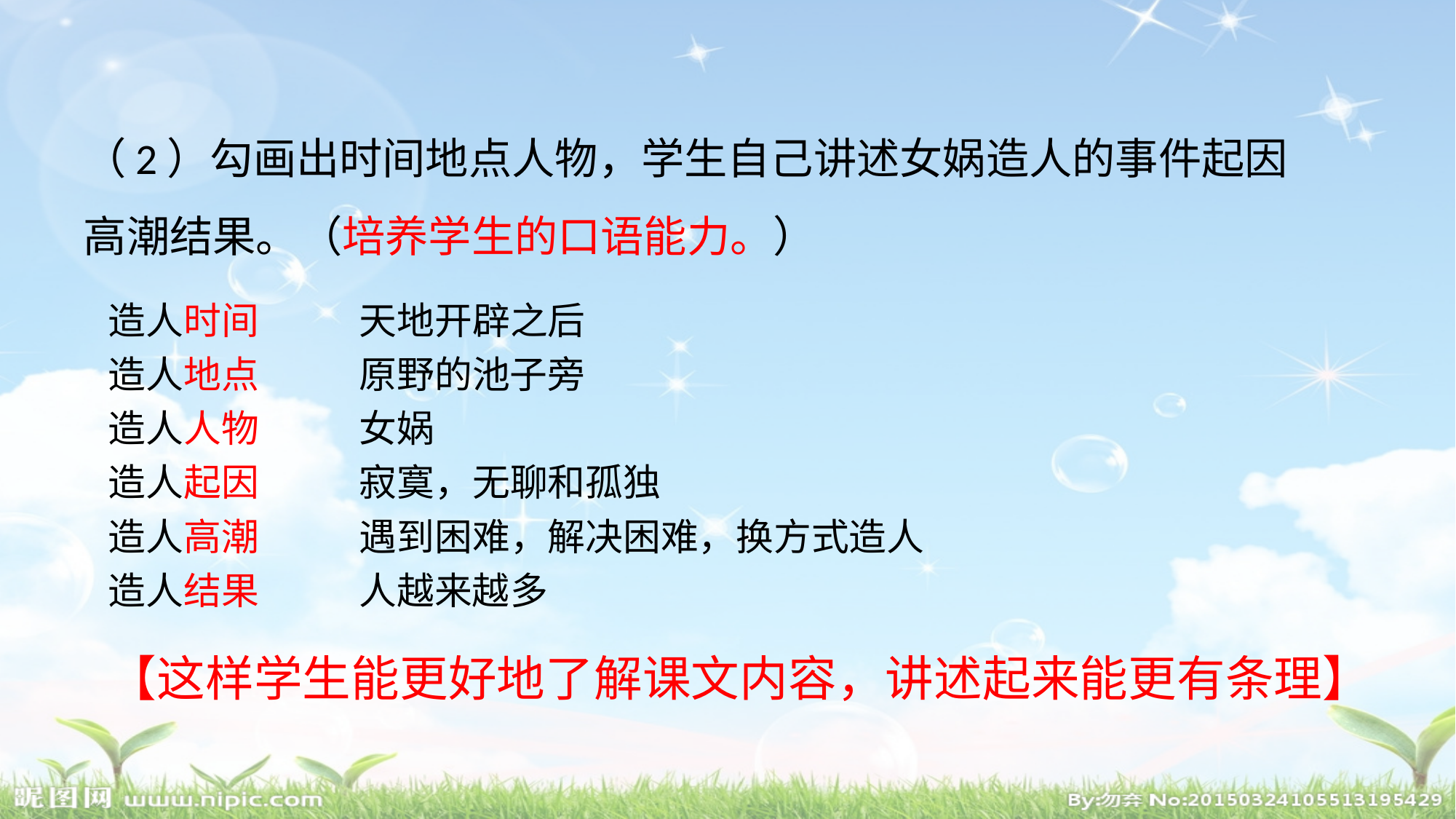

（2）勾画出时间地点人物，学生自己讲述女娲造人的事件起因高潮结果。（培养学生的口语能力。）
  造人时间            天地开辟之后
  造人地点            原野的池子旁
  造人人物            女娲
  造人起因            寂寞，无聊和孤独
  造人高潮            遇到困难，解决困难，换方式造人
  造人结果            人越来越多
【这样学生能更好地了解课文内容，讲述起来能更有条理】